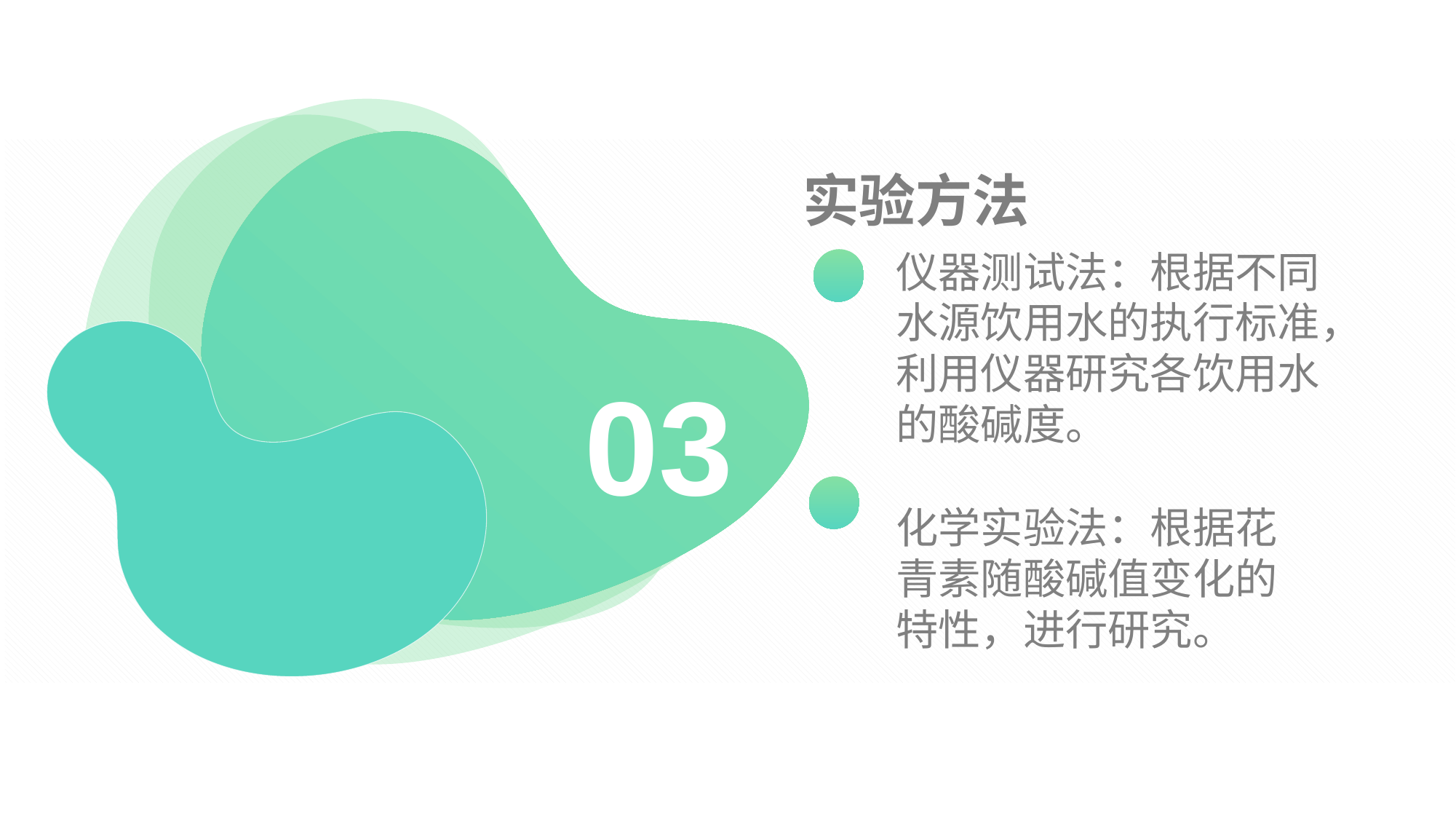

实验方法
仪器测试法：根据不同水源饮用水的执行标准，利用仪器研究各饮用水的酸碱度。

03

化学实验法：根据花青素随酸碱值变化的特性，进行研究。